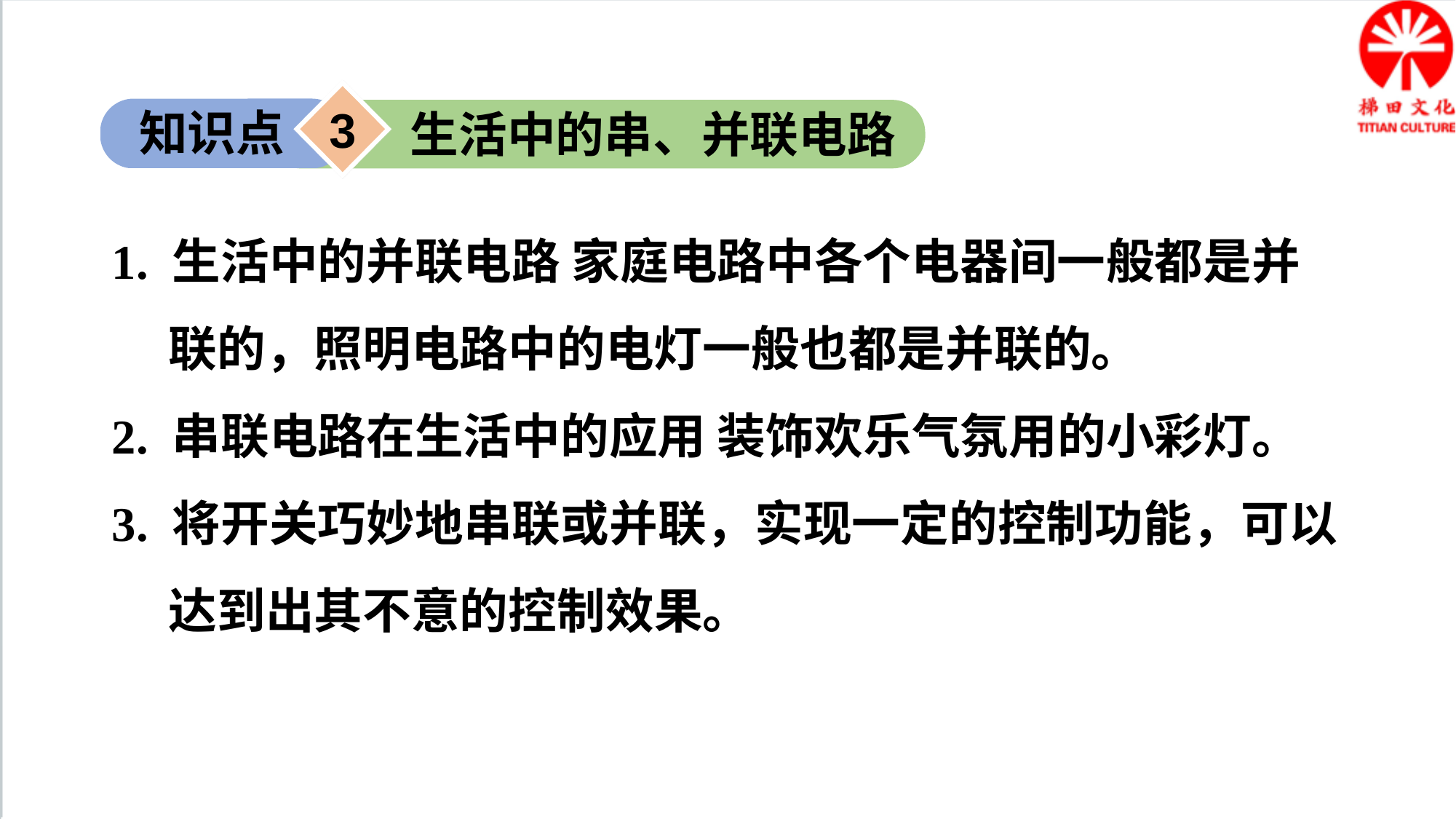

3
知识点
生活中的串、并联电路

1. 生活中的并联电路 家庭电路中各个电器间一般都是并联的，照明电路中的电灯一般也都是并联的。
2. 串联电路在生活中的应用 装饰欢乐气氛用的小彩灯。
3. 将开关巧妙地串联或并联，实现一定的控制功能，可以达到出其不意的控制效果。